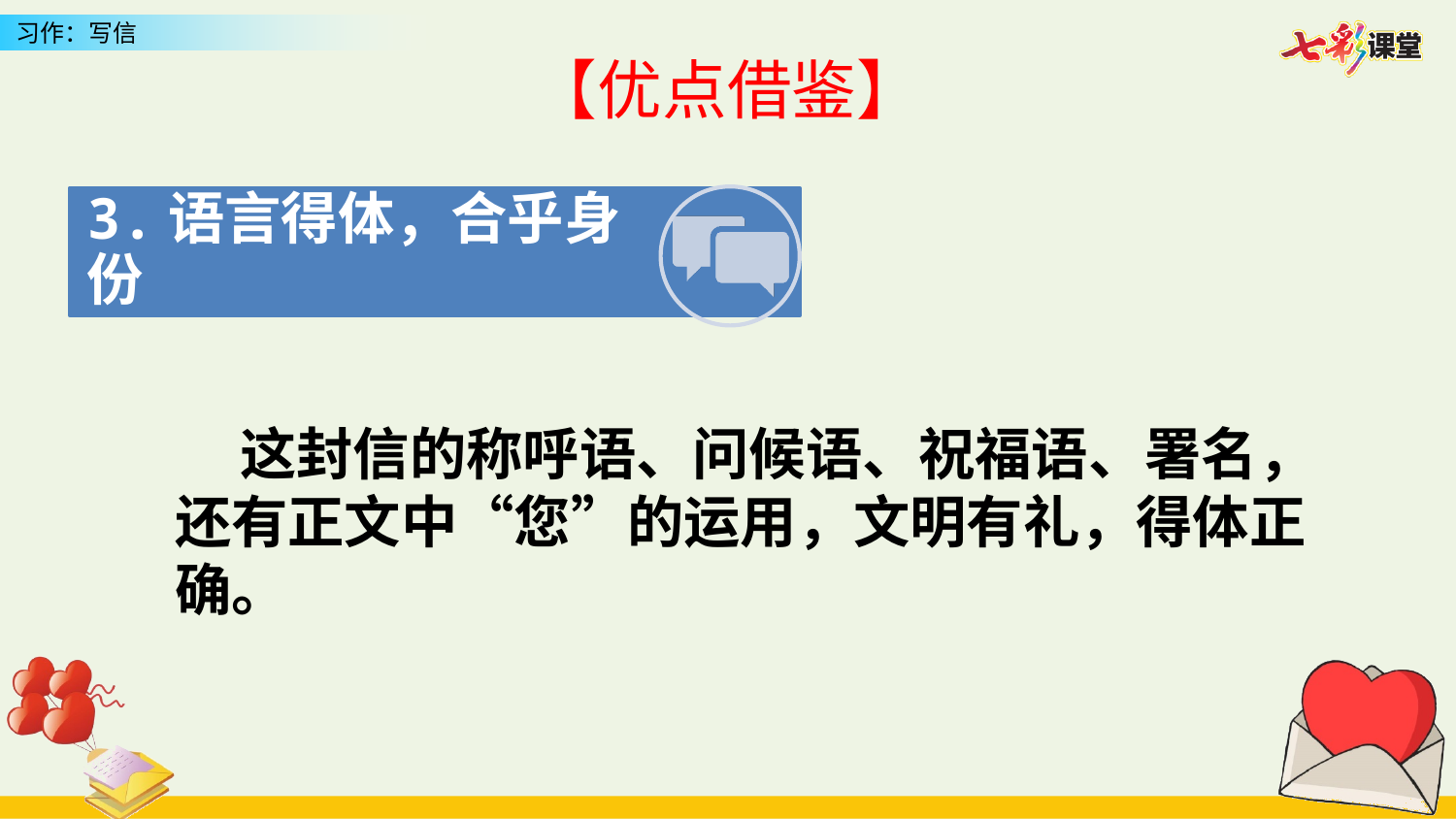

【优点借鉴】

3.语言得体，合乎身份
    这封信的称呼语、问候语、祝福语、署名，还有正文中“您”的运用，文明有礼，得体正确。